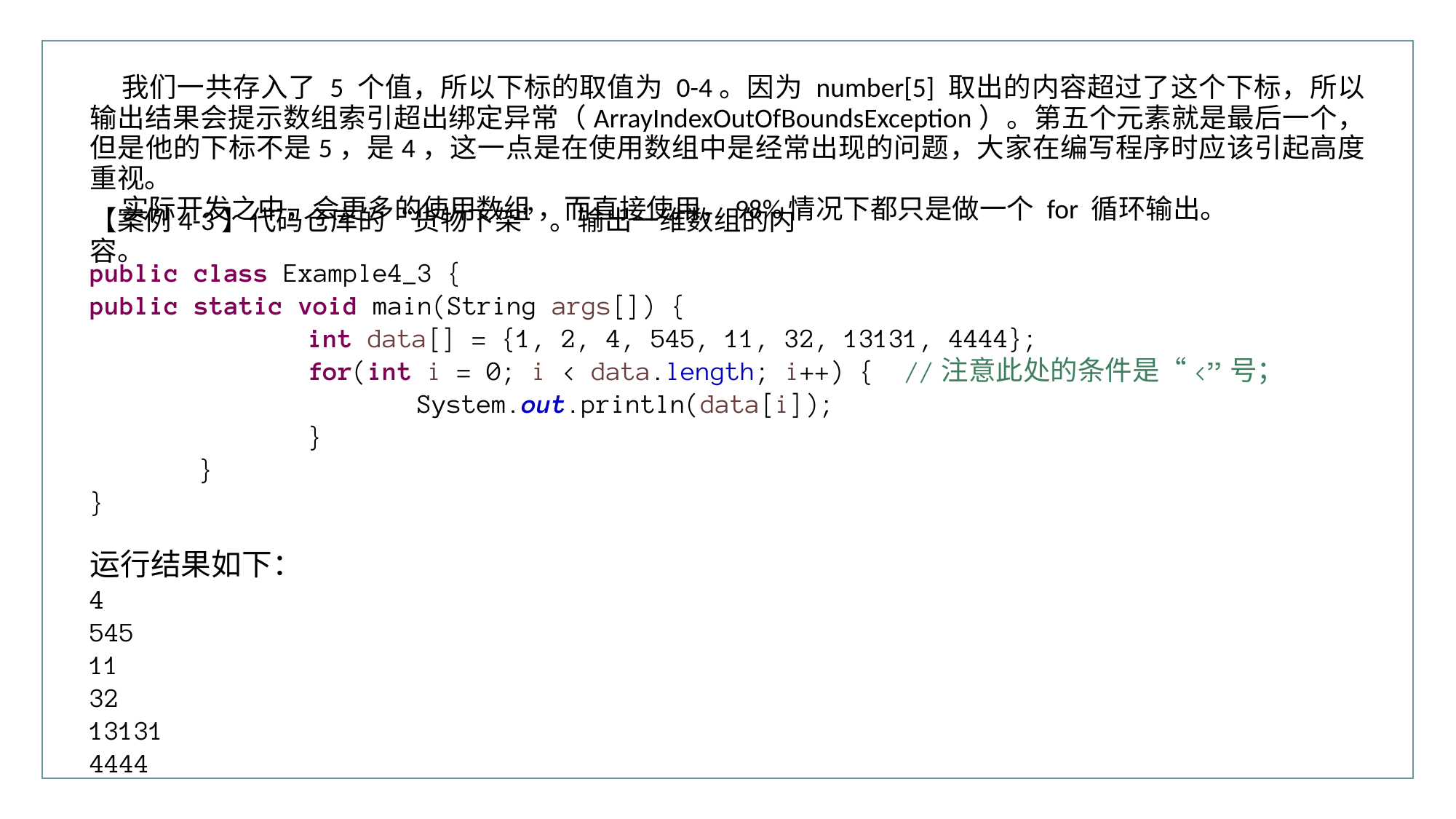

我们一共存入了 5 个值，所以下标的取值为 0-4。因为 number[5] 取出的内容超过了这个下标，所以输出结果会提示数组索引超出绑定异常（ArrayIndexOutOfBoundsException）。第五个元素就是最后一个，但是他的下标不是5，是4，这一点是在使用数组中是经常出现的问题，大家在编写程序时应该引起高度重视。
实际开发之中，会更多的使用数组 ，而直接使用，98%情况下都只是做一个 for 循环输出。
【案例4-3】代码仓库的“货物下架”。输出一维数组的内容。
public class Example4_3 {
public static void main(String args[]) {
		int data[] = {1, 2, 4, 545, 11, 32, 13131, 4444};
		for(int i = 0; i < data.length; i++) {  //注意此处的条件是“<”号；
			System.out.println(data[i]);
		}
	}
}
运行结果如下：
4
545
11
32
13131
4444